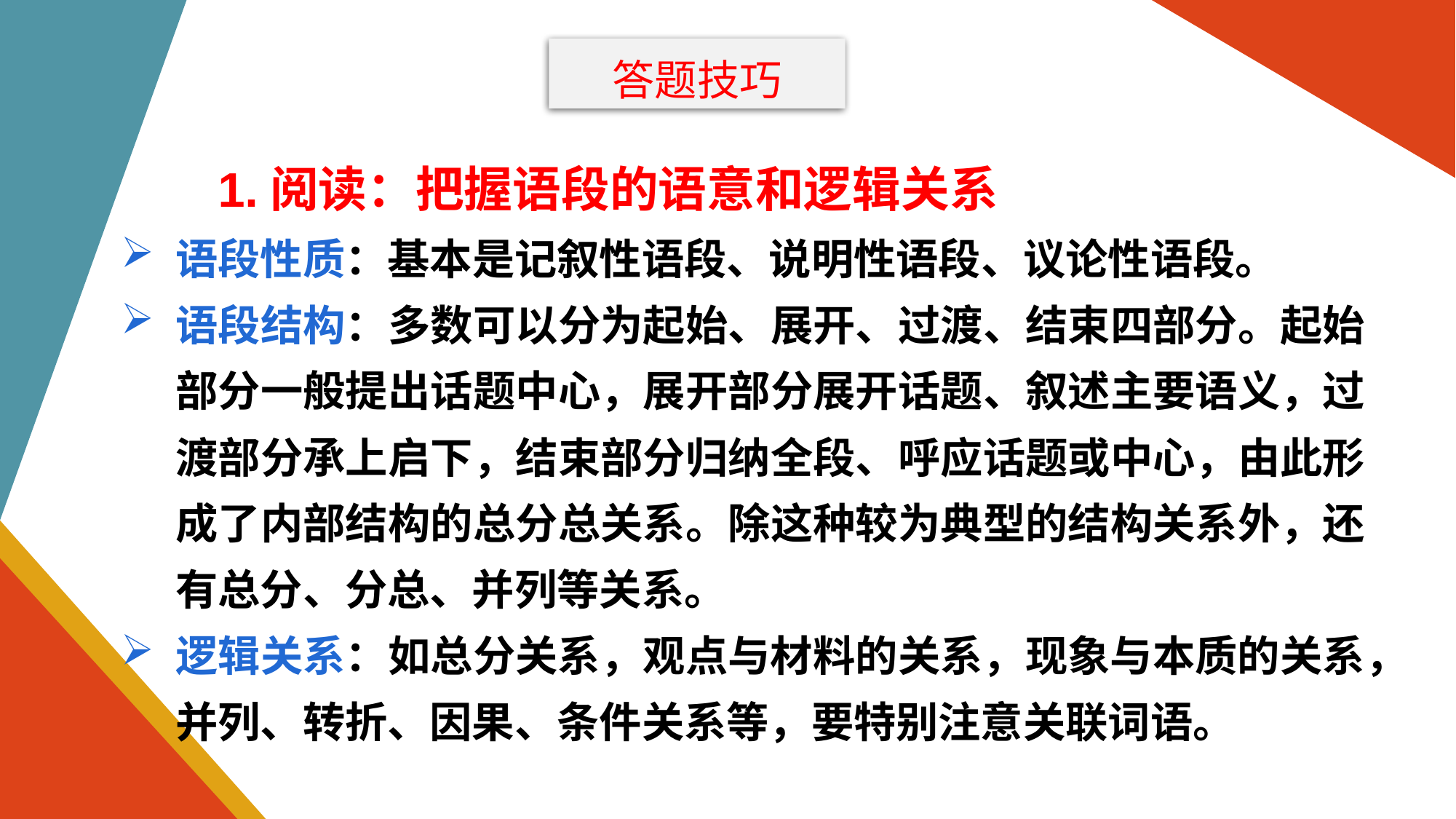

答题技巧
1.阅读：把握语段的语意和逻辑关系
语段性质：基本是记叙性语段、说明性语段、议论性语段。
语段结构：多数可以分为起始、展开、过渡、结束四部分。起始部分一般提出话题中心，展开部分展开话题、叙述主要语义，过渡部分承上启下，结束部分归纳全段、呼应话题或中心，由此形成了内部结构的总分总关系。除这种较为典型的结构关系外，还有总分、分总、并列等关系。
逻辑关系：如总分关系，观点与材料的关系，现象与本质的关系，并列、转折、因果、条件关系等，要特别注意关联词语。